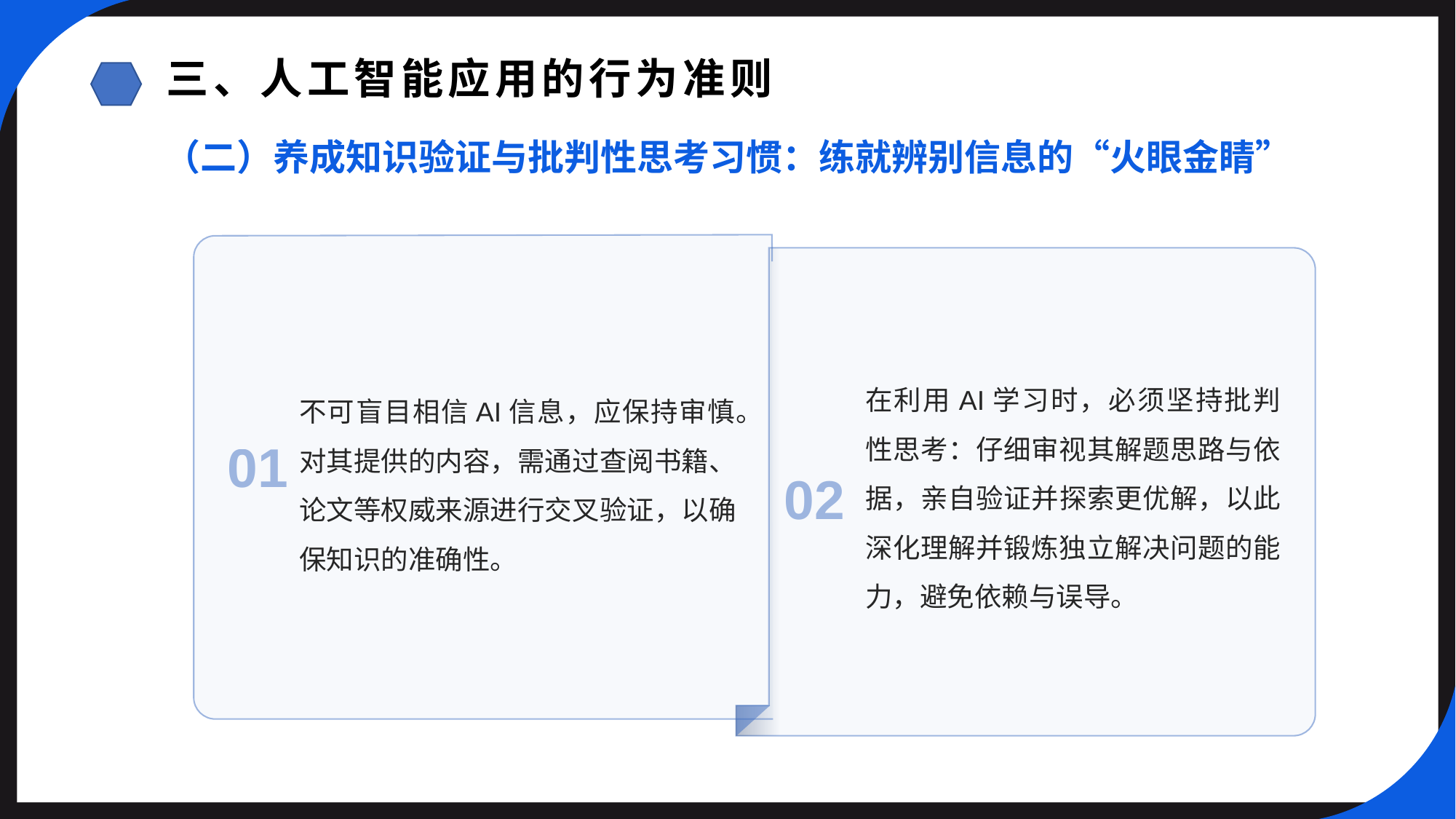

三、人工智能应用的行为准则
（二）养成知识验证与批判性思考习惯：练就辨别信息的“火眼金睛”

不可盲目相信AI信息，应保持审慎。对其提供的内容，需通过查阅书籍、论文等权威来源进行交叉验证，以确保知识的准确性。
在利用AI学习时，必须坚持批判性思考：仔细审视其解题思路与依据，亲自验证并探索更优解，以此深化理解并锻炼独立解决问题的能力，避免依赖与误导。
01
02